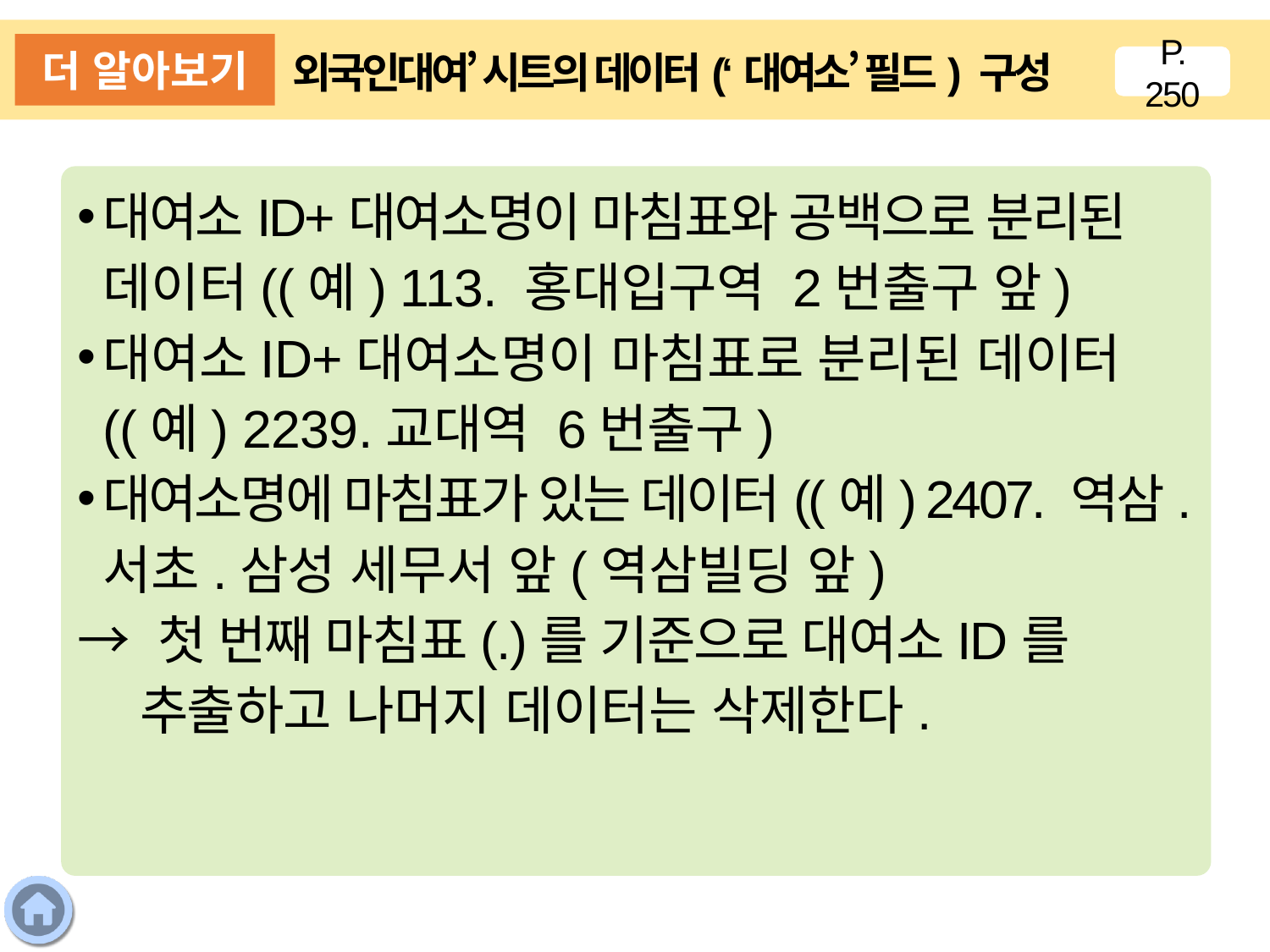

더 알아보기
‘외국인대여’ 시트의 데이터(‘대여소’ 필드) 구성
P. 250
대여소ID+대여소명이 마침표와 공백으로 분리된 데이터((예) 113. 홍대입구역 2번출구 앞)
대여소ID+대여소명이 마침표로 분리된 데이터((예) 2239.교대역 6번출구)
대여소명에 마침표가 있는 데이터((예) 2407. 역삼.서초.삼성 세무서 앞(역삼빌딩 앞)
→ 첫 번째 마침표(.)를 기준으로 대여소ID를 추출하고 나머지 데이터는 삭제한다.